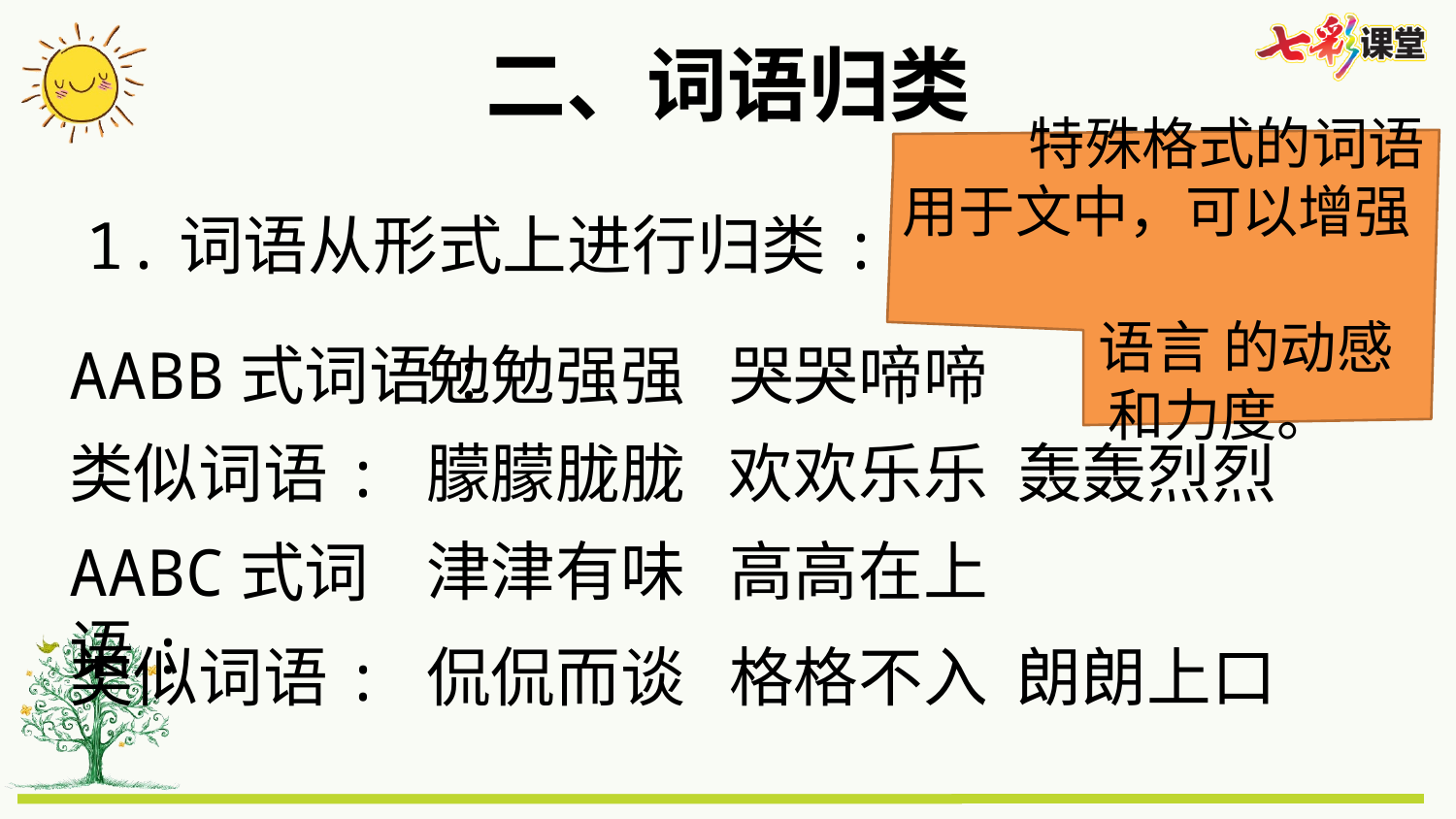

二、词语归类
         特殊格式的词语用于文中，可以增强
              语言 的动感
        和力度。
1.词语从形式上进行归类:
AABB式词语:
勉勉强强   哭哭啼啼
类似词语:
朦朦胧胧   欢欢乐乐  轰轰烈烈
津津有味   高高在上
AABC式词语:
类似词语:
侃侃而谈   格格不入  朗朗上口